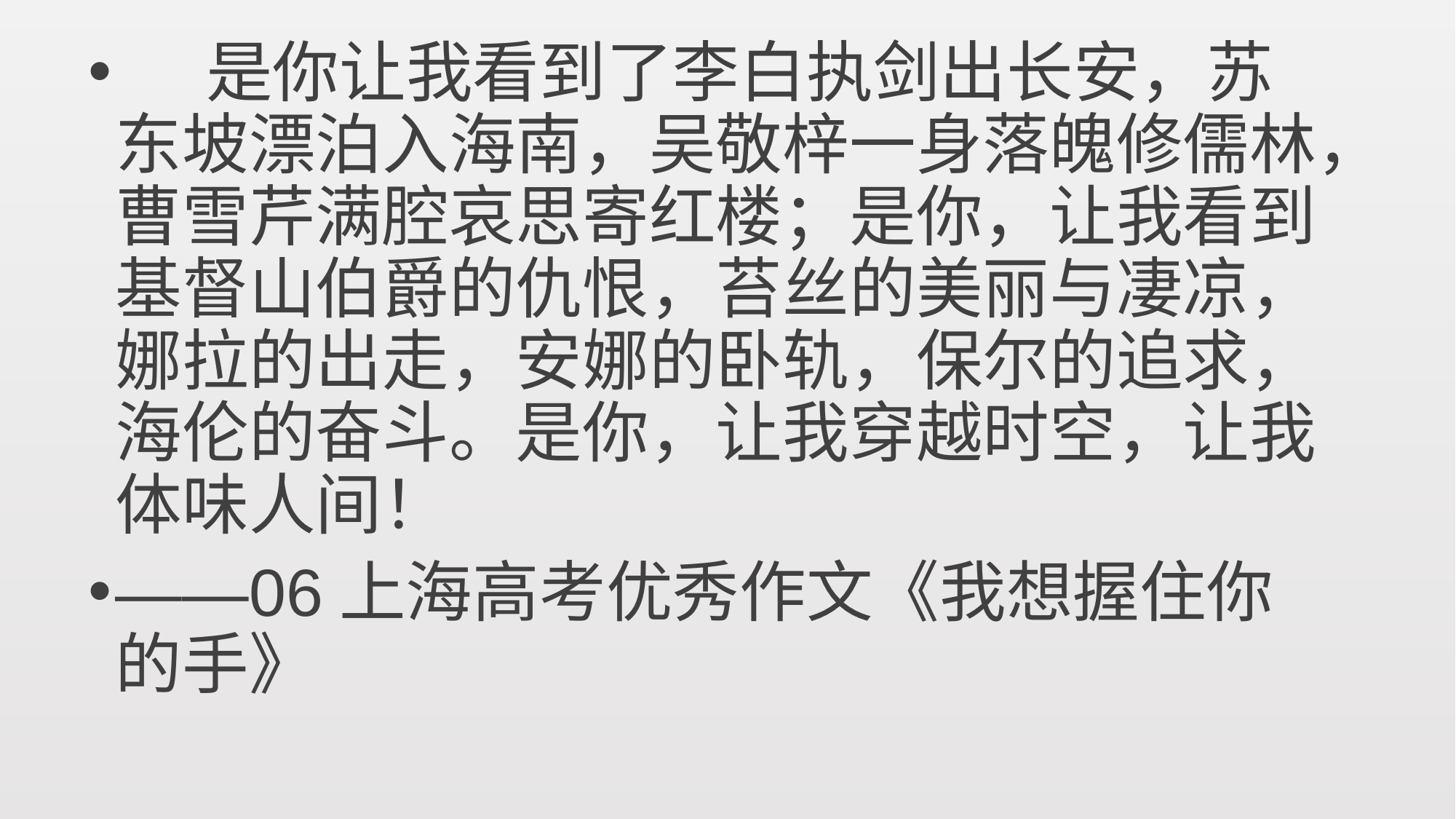

是你让我看到了李白执剑出长安，苏东坡漂泊入海南，吴敬梓一身落魄修儒林，曹雪芹满腔哀思寄红楼；是你，让我看到基督山伯爵的仇恨，苔丝的美丽与凄凉，娜拉的出走，安娜的卧轨，保尔的追求，海伦的奋斗。是你，让我穿越时空，让我体味人间！
——06上海高考优秀作文《我想握住你的手》